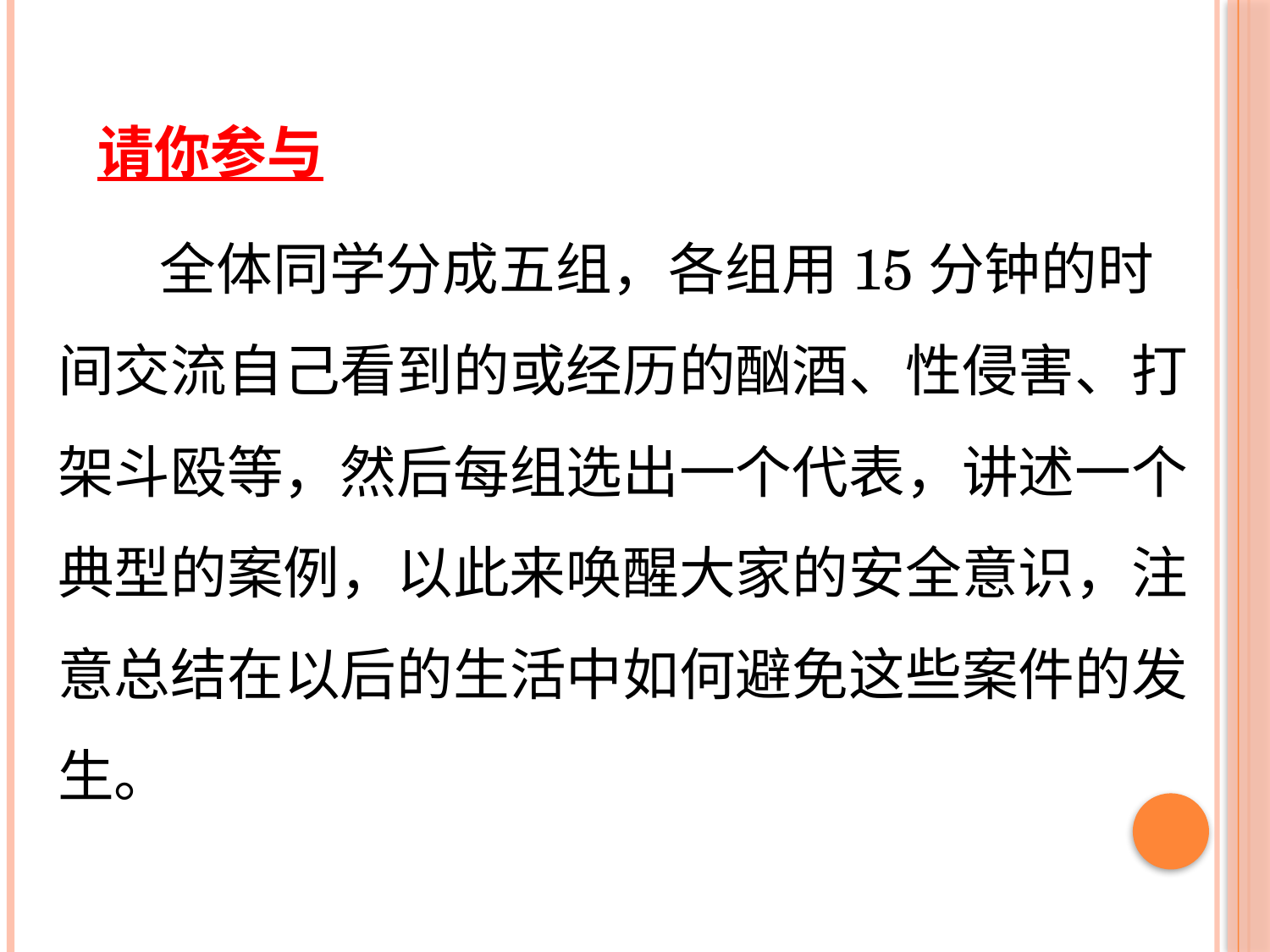

请你参与
       全体同学分成五组，各组用15分钟的时间交流自己看到的或经历的酗酒、性侵害、打架斗殴等，然后每组选出一个代表，讲述一个典型的案例，以此来唤醒大家的安全意识，注意总结在以后的生活中如何避免这些案件的发生。